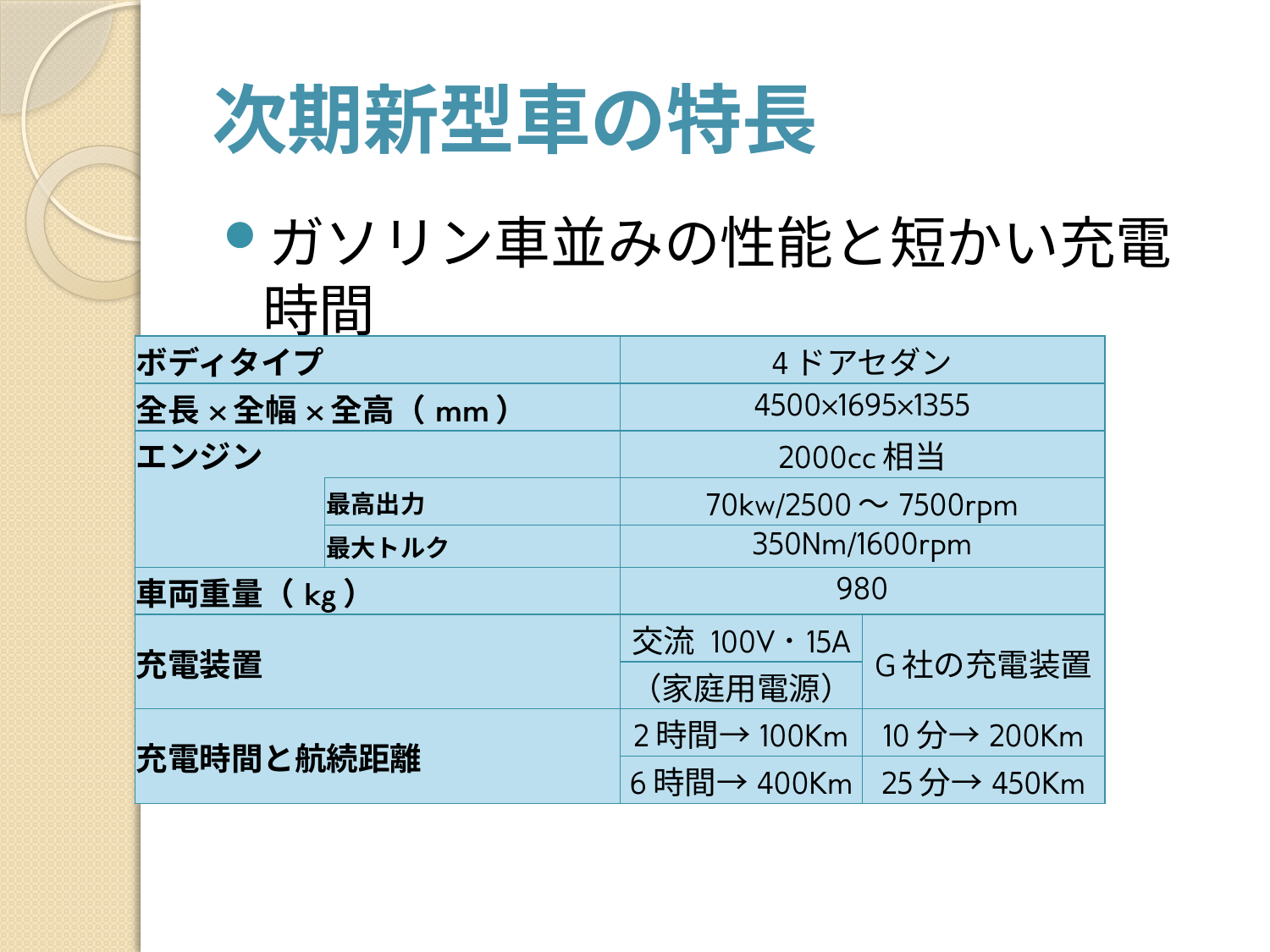

# 次期新型車の特長
ガソリン車並みの性能と短かい充電時間

| ボディタイプ |  | 4ドアセダン |  |
| --- | --- | --- | --- |
| 全長×全幅×全高（mm） |  | 4500×1695×1355 |  |
| エンジン |  | 2000cc相当 |  |
|  | 最高出力 | 70kw/2500～7500rpm |  |
|  | 最大トルク | 350Nm/1600rpm |  |
| 車両重量（kg） |  | 980 |  |
| 充電装置 |  | 交流 100V･15A | G社の充電装置 |
|  |  | （家庭用電源） |  |
| 充電時間と航続距離 |  | 2時間→100Km | 10分→200Km |
|  |  | 6時間→400Km | 25分→450Km |